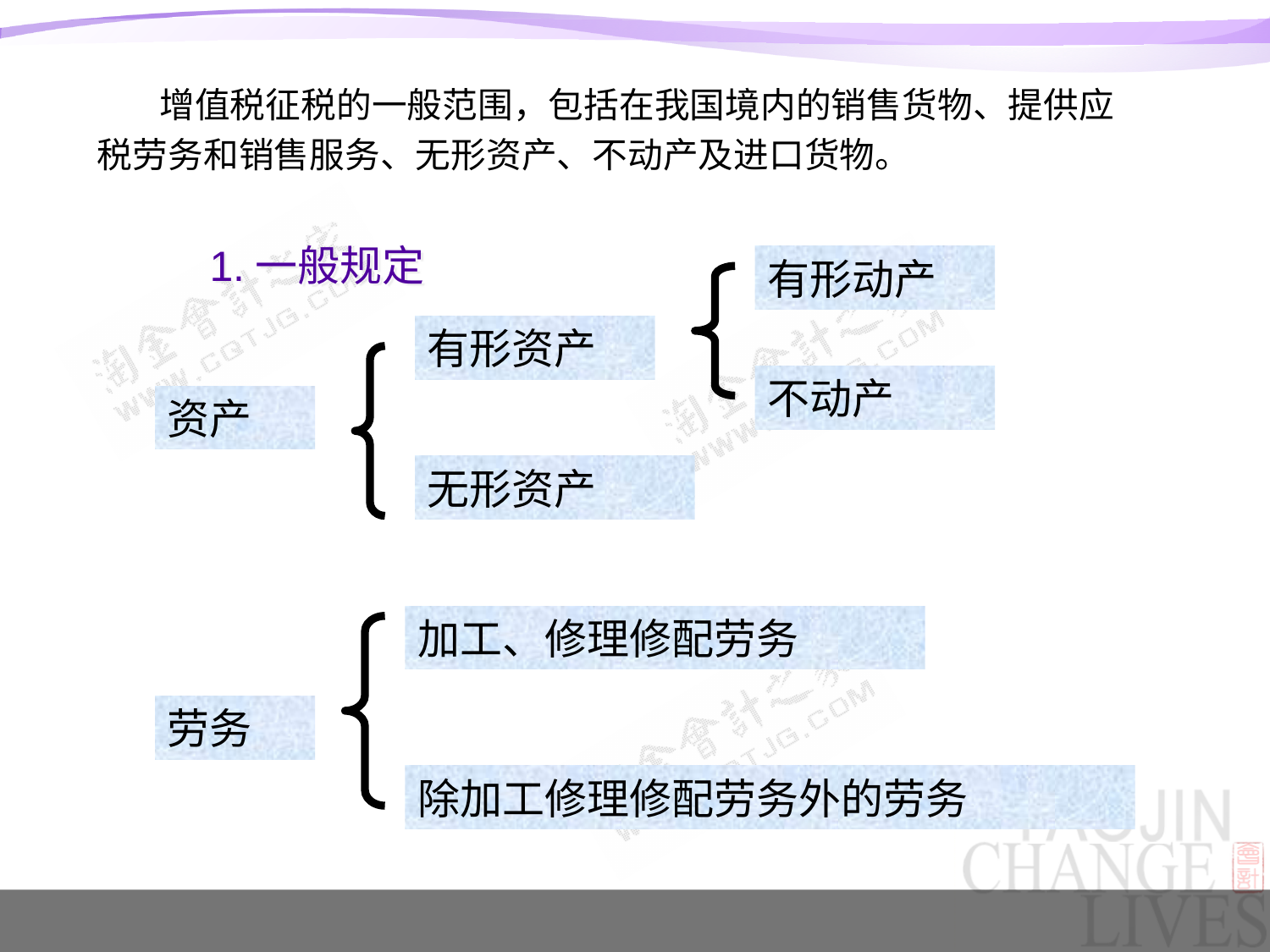

增值税征税的一般范围，包括在我国境内的销售货物、提供应税劳务和销售服务、无形资产、不动产及进口货物。
1.一般规定
有形动产

有形资产

不动产
资产
无形资产
加工、修理修配劳务

劳务
除加工修理修配劳务外的劳务